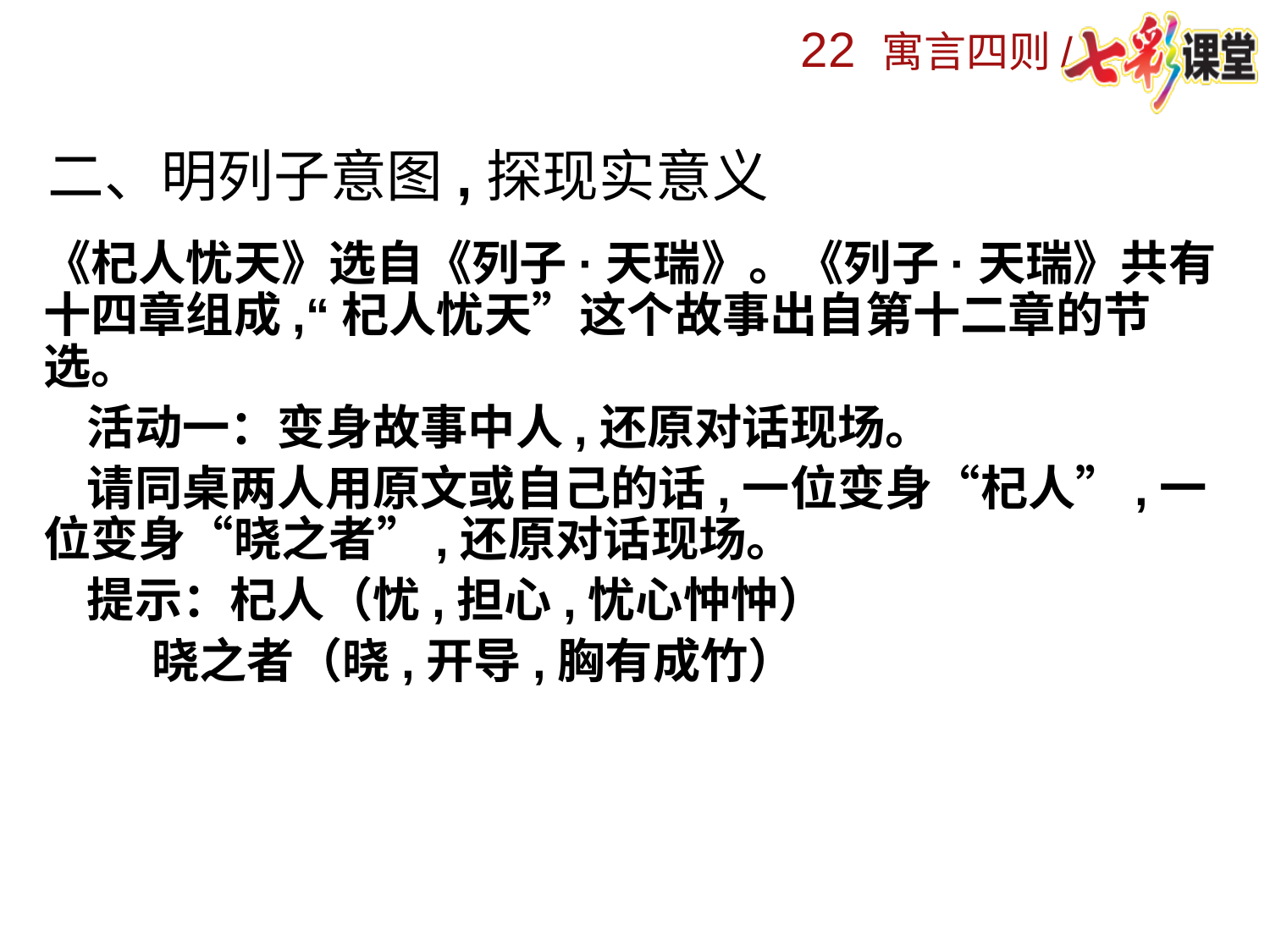

二、明列子意图,探现实意义
《杞人忧天》选自《列子·天瑞》。《列子·天瑞》共有十四章组成,“杞人忧天”这个故事出自第十二章的节选。
   活动一：变身故事中人,还原对话现场。
   请同桌两人用原文或自己的话,一位变身“杞人”,一位变身“晓之者”,还原对话现场。
   提示：杞人（忧,担心,忧心忡忡）
         晓之者（晓,开导,胸有成竹）